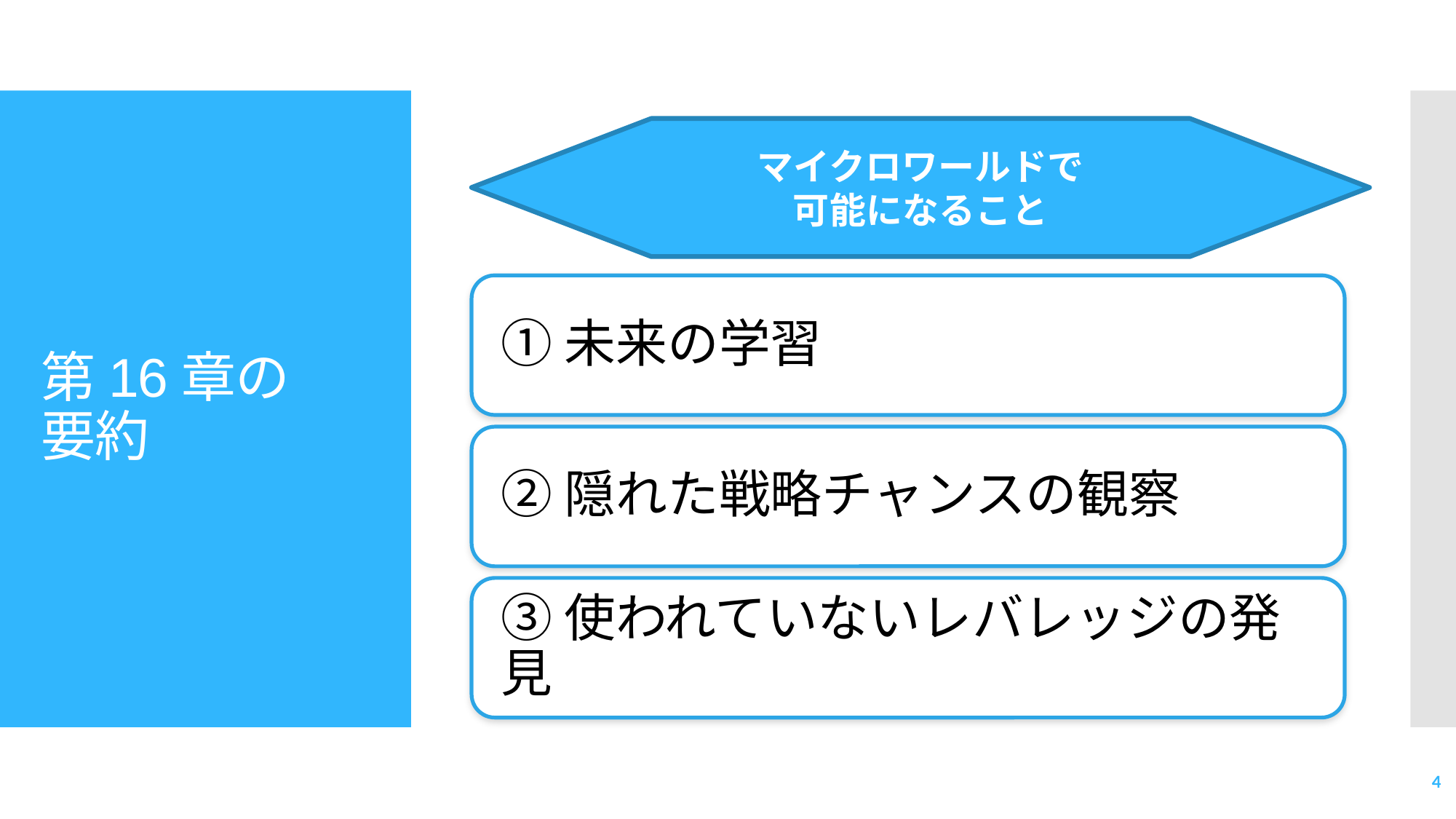

マイクロワールドで
可能になること
# 第16章の 要約
①未来の学習
②隠れた戦略チャンスの観察
③使われていないレバレッジの発見
4